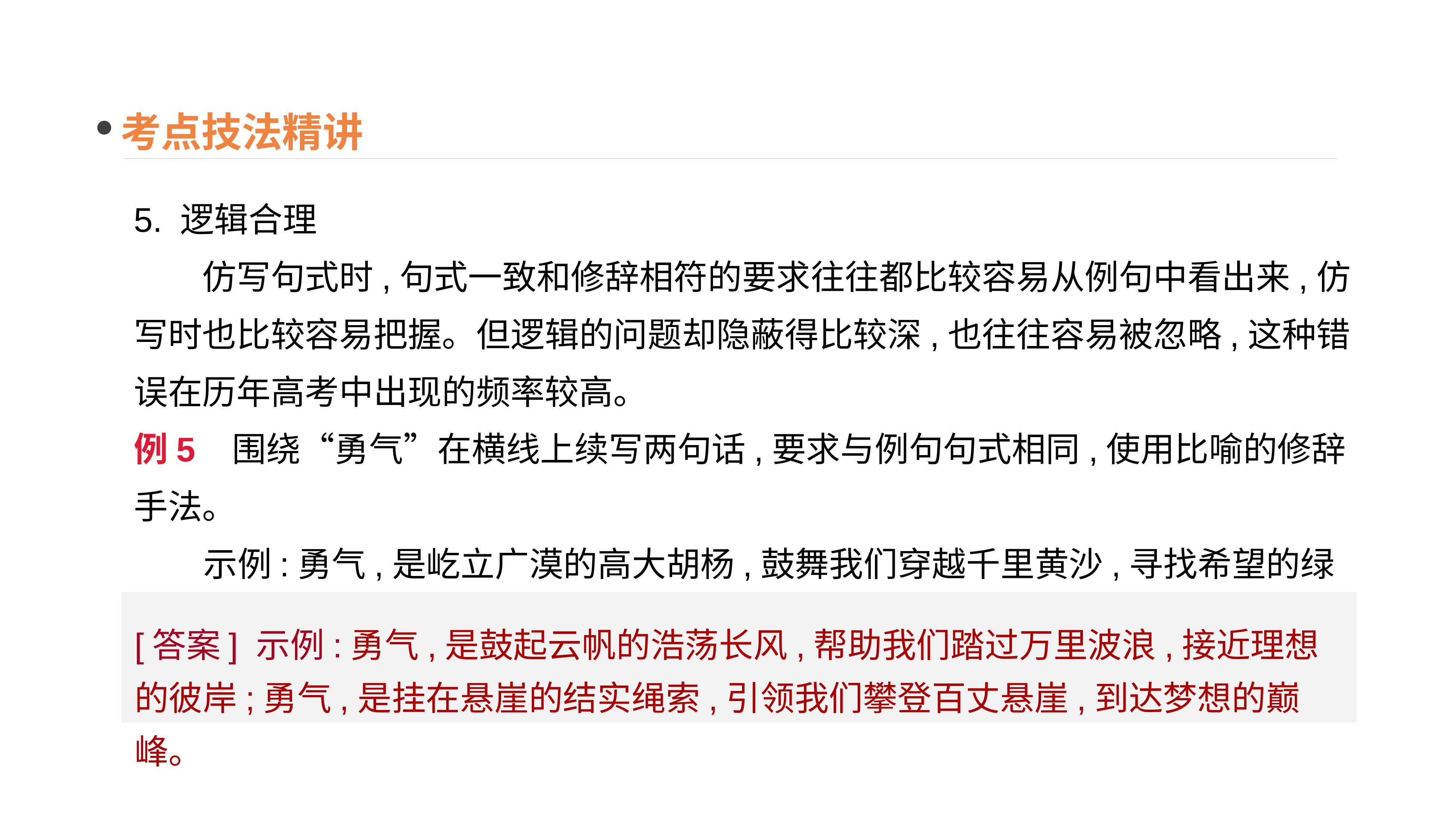

考点技法精讲

5. 逻辑合理
　　仿写句式时,句式一致和修辞相符的要求往往都比较容易从例句中看出来,仿写时也比较容易把握。但逻辑的问题却隐蔽得比较深,也往往容易被忽略,这种错误在历年高考中出现的频率较高。
例5   围绕“勇气”在横线上续写两句话,要求与例句句式相同,使用比喻的修辞手法。
        示例:勇气,是屹立广漠的高大胡杨,鼓舞我们穿越千里黄沙,寻找希望的绿洲;　　　　　　　　　　　　; 　　　　　　　　　　　　。

[答案] 示例:勇气,是鼓起云帆的浩荡长风,帮助我们踏过万里波浪,接近理想的彼岸;勇气,是挂在悬崖的结实绳索,引领我们攀登百丈悬崖,到达梦想的巅峰。